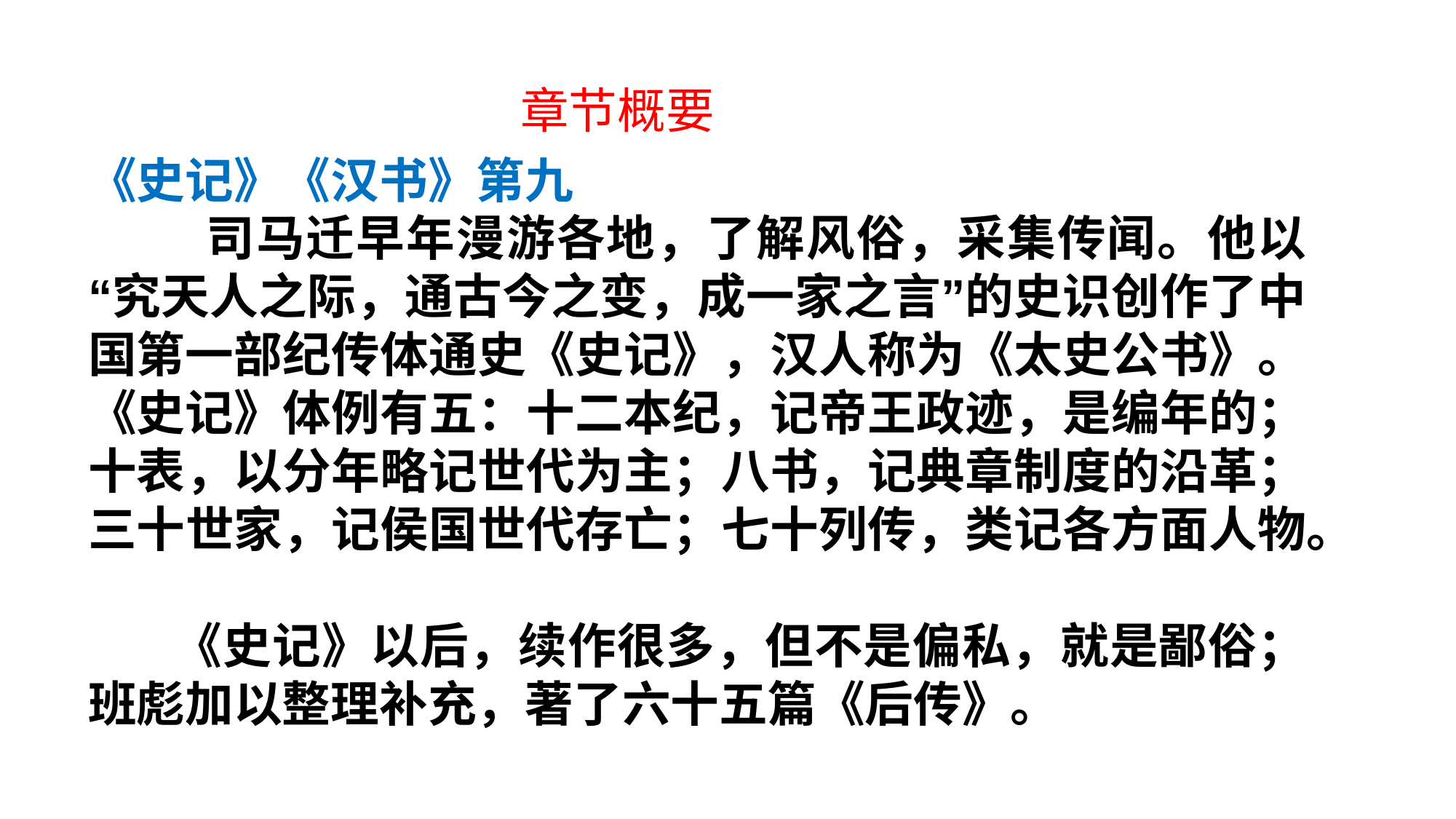

章节概要
《史记》《汉书》第九
       司马迁早年漫游各地，了解风俗，采集传闻。他以“究天人之际，通古今之变，成一家之言”的史识创作了中国第一部纪传体通史《史记》，汉人称为《太史公书》。《史记》体例有五：十二本纪，记帝王政迹，是编年的；十表，以分年略记世代为主；八书，记典章制度的沿革；三十世家，记侯国世代存亡；七十列传，类记各方面人物。
      《史记》以后，续作很多，但不是偏私，就是鄙俗；班彪加以整理补充，著了六十五篇《后传》。